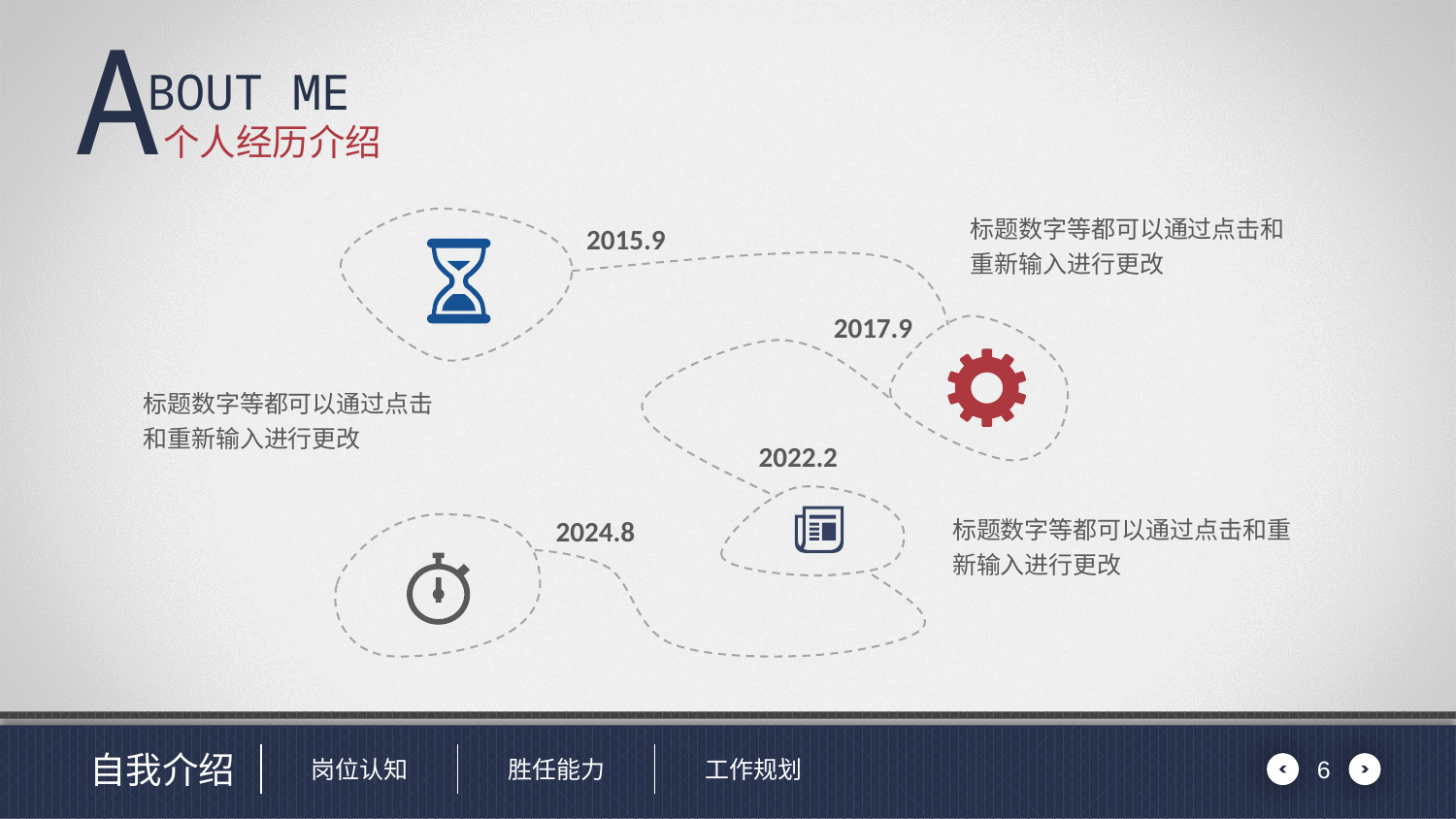

# 个人经历介绍
标题数字等都可以通过点击和重新输入进行更改

2015.9

2017.9

标题数字等都可以通过点击和重新输入进行更改
2022.2

标题数字等都可以通过点击和重新输入进行更改
2024.8

6